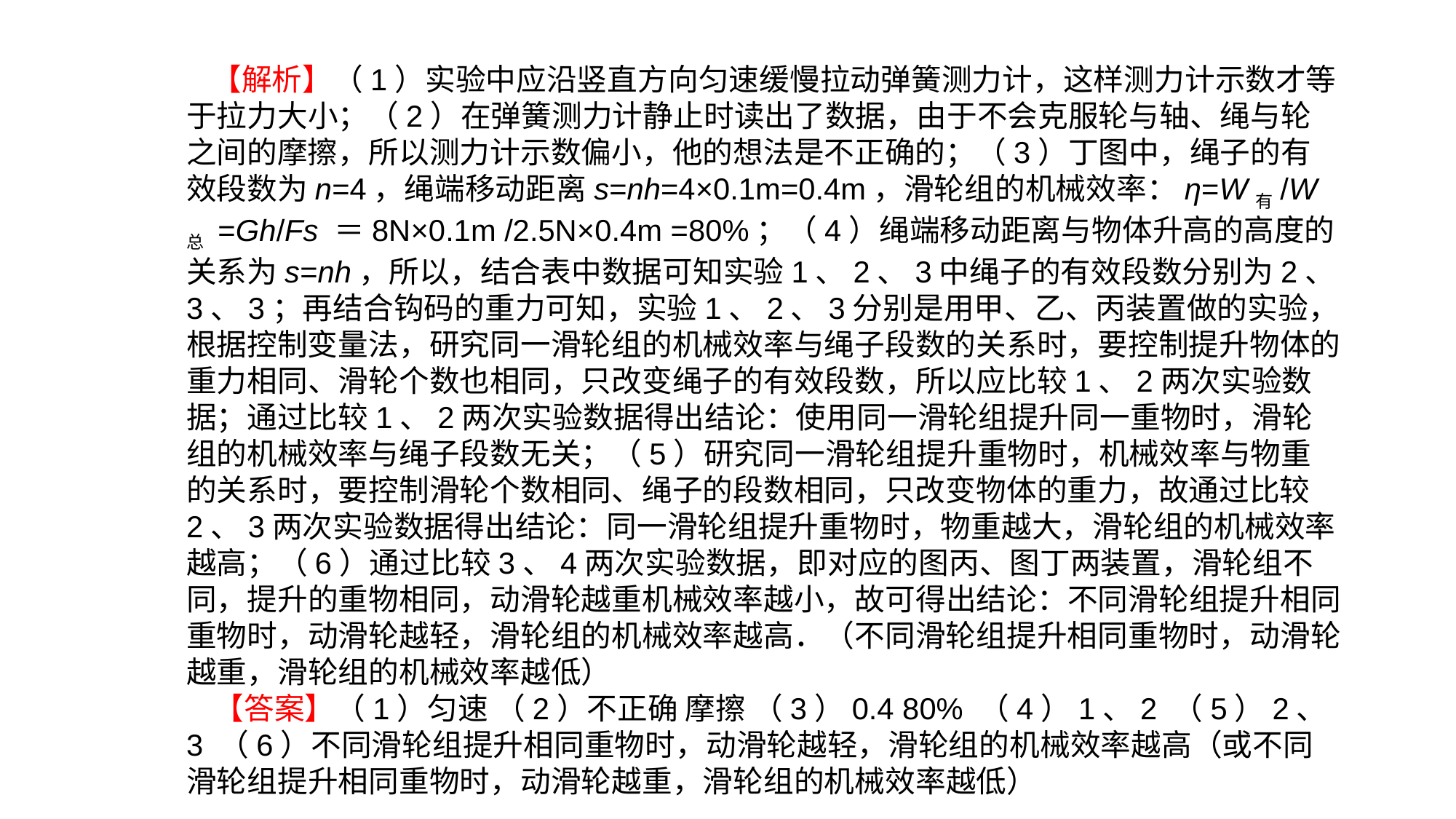

【解析】（1）实验中应沿竖直方向匀速缓慢拉动弹簧测力计，这样测力计示数才等于拉力大小；（2）在弹簧测力计静止时读出了数据，由于不会克服轮与轴、绳与轮之间的摩擦，所以测力计示数偏小，他的想法是不正确的；（3）丁图中，绳子的有效段数为n=4，绳端移动距离s=nh=4×0.1m=0.4m，滑轮组的机械效率：η=W有/W总 =Gh/Fs ＝8N×0.1m /2.5N×0.4m =80%；（4）绳端移动距离与物体升高的高度的关系为s=nh，所以，结合表中数据可知实验1、2、3中绳子的有效段数分别为2、3、3；再结合钩码的重力可知，实验1、2、3分别是用甲、乙、丙装置做的实验，根据控制变量法，研究同一滑轮组的机械效率与绳子段数的关系时，要控制提升物体的重力相同、滑轮个数也相同，只改变绳子的有效段数，所以应比较1、2两次实验数据；通过比较1、2两次实验数据得出结论：使用同一滑轮组提升同一重物时，滑轮组的机械效率与绳子段数无关；（5）研究同一滑轮组提升重物时，机械效率与物重的关系时，要控制滑轮个数相同、绳子的段数相同，只改变物体的重力，故通过比较2、3两次实验数据得出结论：同一滑轮组提升重物时，物重越大，滑轮组的机械效率越高；（6）通过比较3、4两次实验数据，即对应的图丙、图丁两装置，滑轮组不同，提升的重物相同，动滑轮越重机械效率越小，故可得出结论：不同滑轮组提升相同重物时，动滑轮越轻，滑轮组的机械效率越高．（不同滑轮组提升相同重物时，动滑轮越重，滑轮组的机械效率越低）
   【答案】（1）匀速 （2）不正确 摩擦 （3）0.4 80% （4）1、2 （5）2、3 （6）不同滑轮组提升相同重物时，动滑轮越轻，滑轮组的机械效率越高（或不同滑轮组提升相同重物时，动滑轮越重，滑轮组的机械效率越低）